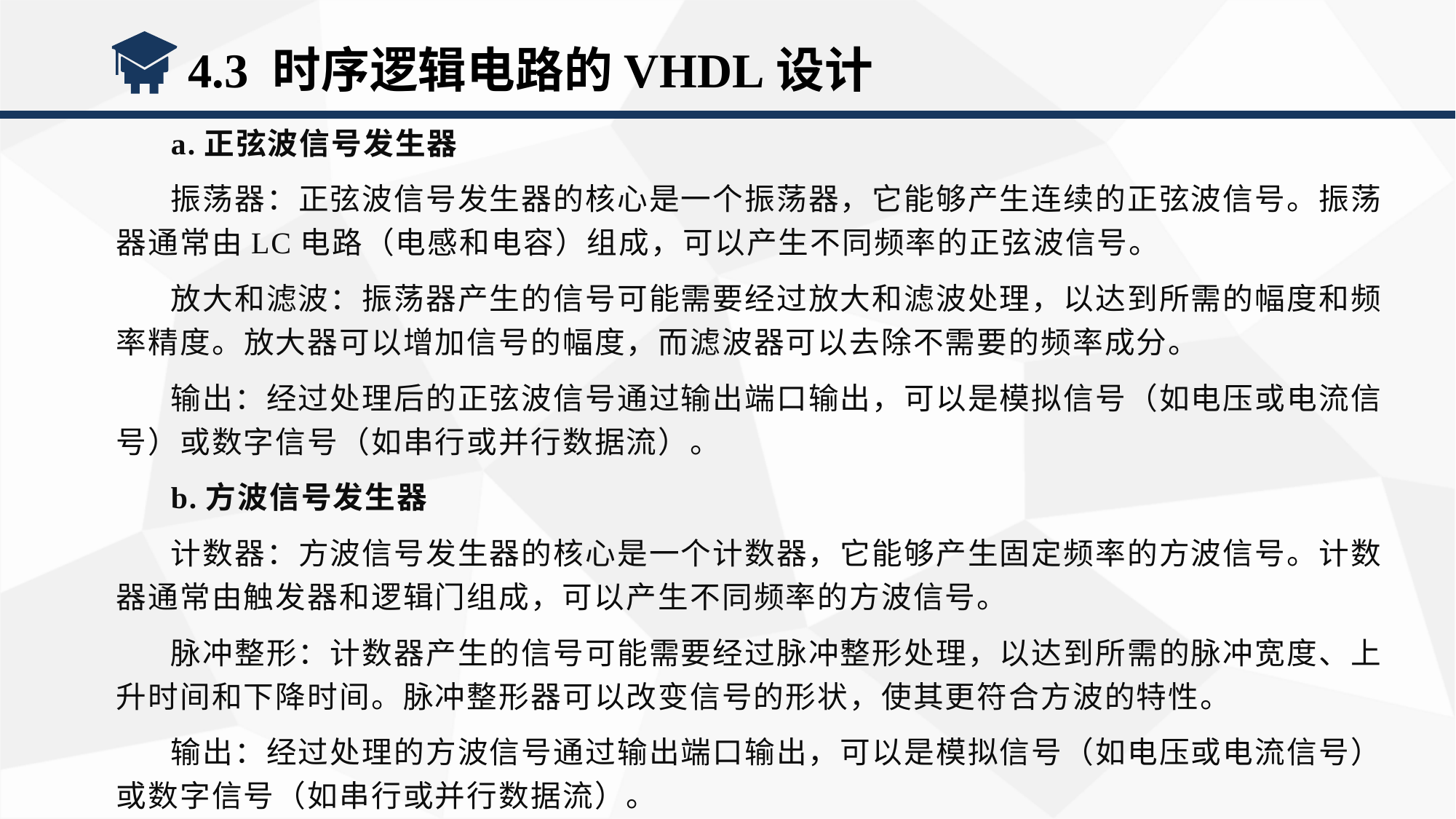

4.3 时序逻辑电路的VHDL设计

a.正弦波信号发生器
振荡器：正弦波信号发生器的核心是一个振荡器，它能够产生连续的正弦波信号。振荡器通常由LC电路（电感和电容）组成，可以产生不同频率的正弦波信号。
放大和滤波：振荡器产生的信号可能需要经过放大和滤波处理，以达到所需的幅度和频率精度。放大器可以增加信号的幅度，而滤波器可以去除不需要的频率成分。
输出：经过处理后的正弦波信号通过输出端口输出，可以是模拟信号（如电压或电流信号）或数字信号（如串行或并行数据流）。
b.方波信号发生器
计数器：方波信号发生器的核心是一个计数器，它能够产生固定频率的方波信号。计数器通常由触发器和逻辑门组成，可以产生不同频率的方波信号。
脉冲整形：计数器产生的信号可能需要经过脉冲整形处理，以达到所需的脉冲宽度、上升时间和下降时间。脉冲整形器可以改变信号的形状，使其更符合方波的特性。
输出：经过处理的方波信号通过输出端口输出，可以是模拟信号（如电压或电流信号）或数字信号（如串行或并行数据流）。